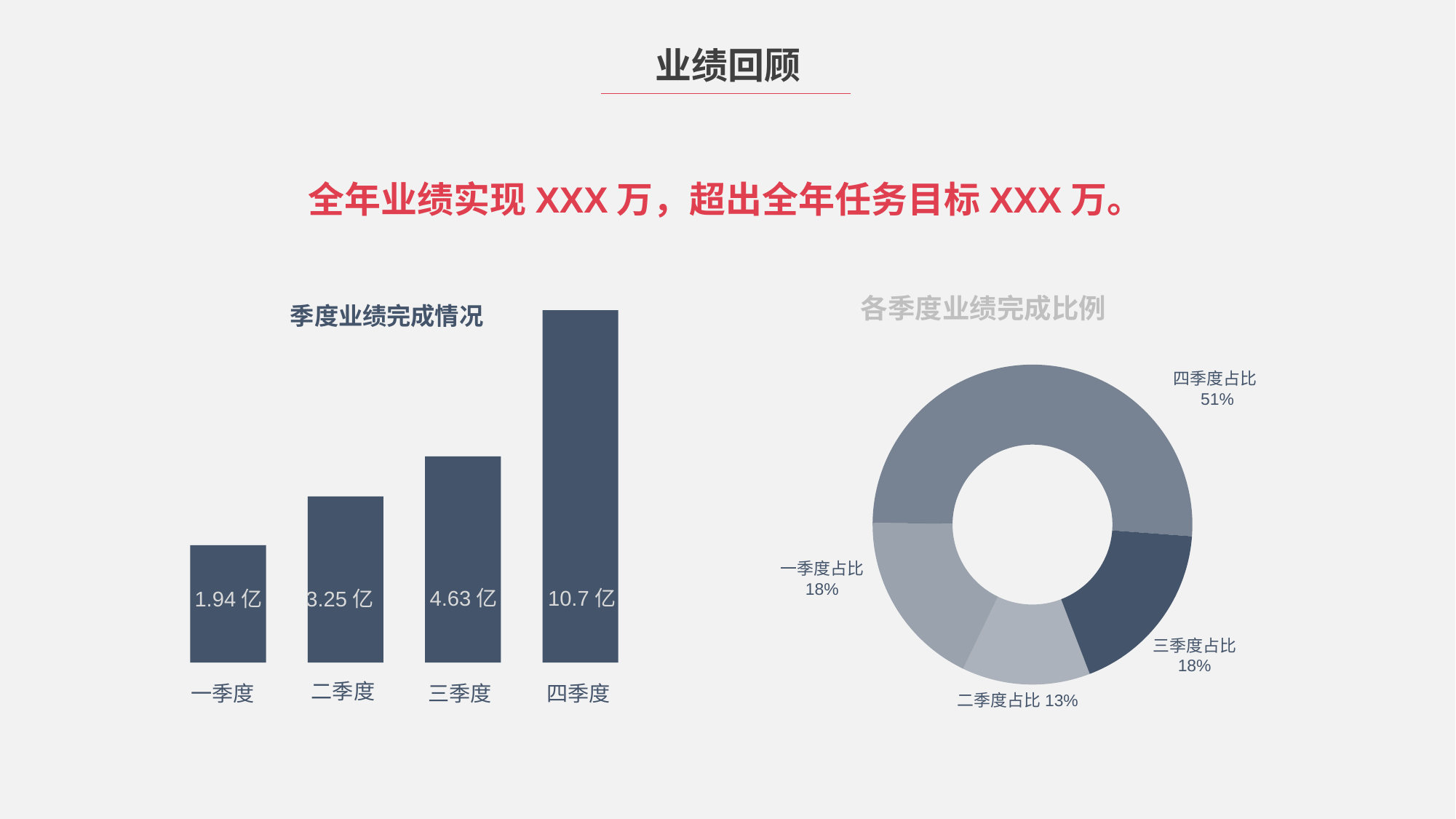

业绩回顾
全年业绩实现XXX万，超出全年任务目标XXX万。

### Chart: 各季度业绩完成比例

| Category |  |
|---|---|
| 北美 | 0.13 |
| 欧洲洲 | 0.18 |
| 亚太地区 | 0.51 |
| 其他地区 | 0.18 |
四季度占比51%
一季度占比
18%
三季度占比
18%
二季度占比13%
季度业绩完成情况

4.63亿
10.7亿
1.94亿
3.25亿
二季度
一季度
三季度
四季度